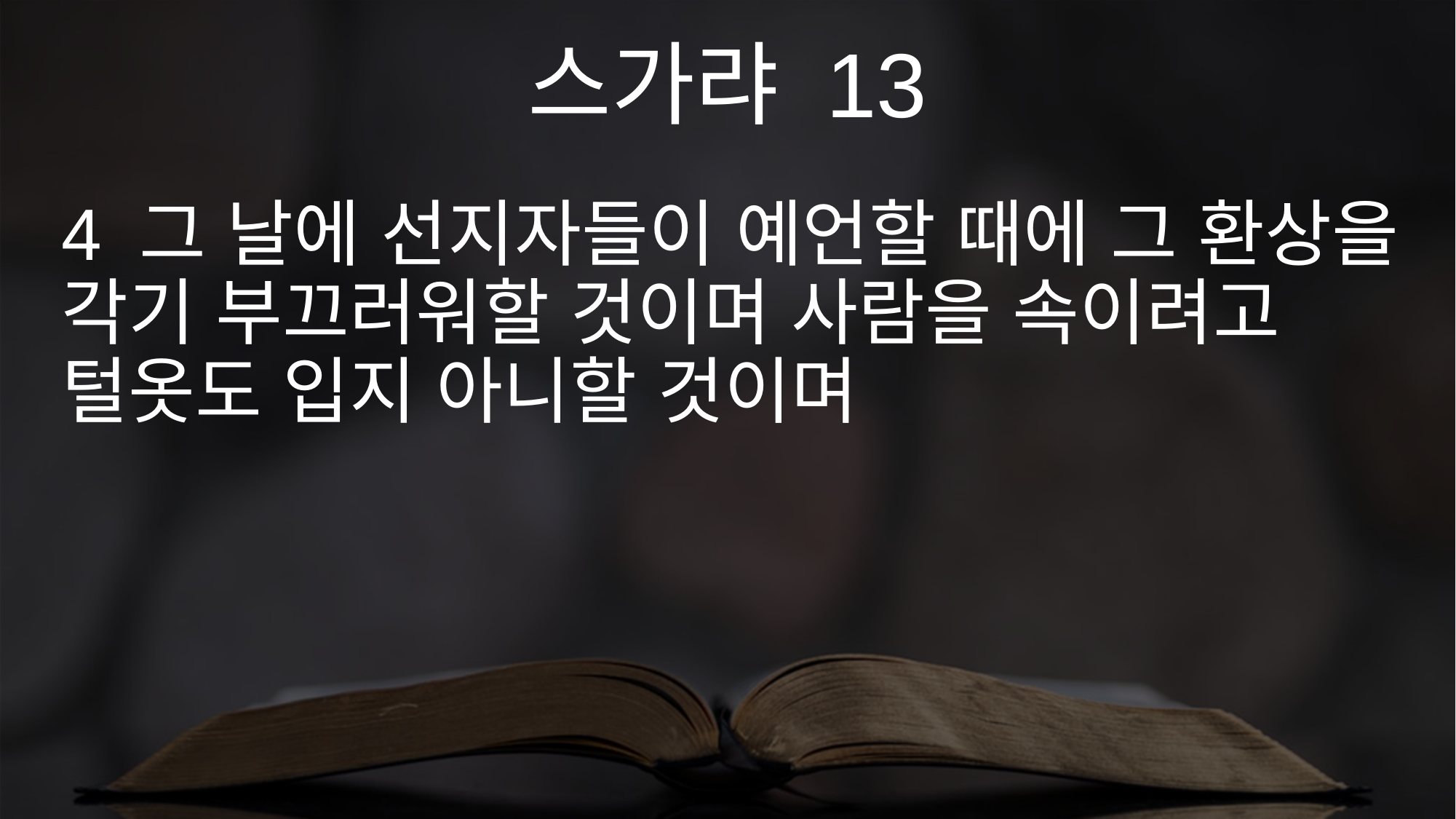

스가랴 13
4 그 날에 선지자들이 예언할 때에 그 환상을 각기 부끄러워할 것이며 사람을 속이려고 털옷도 입지 아니할 것이며